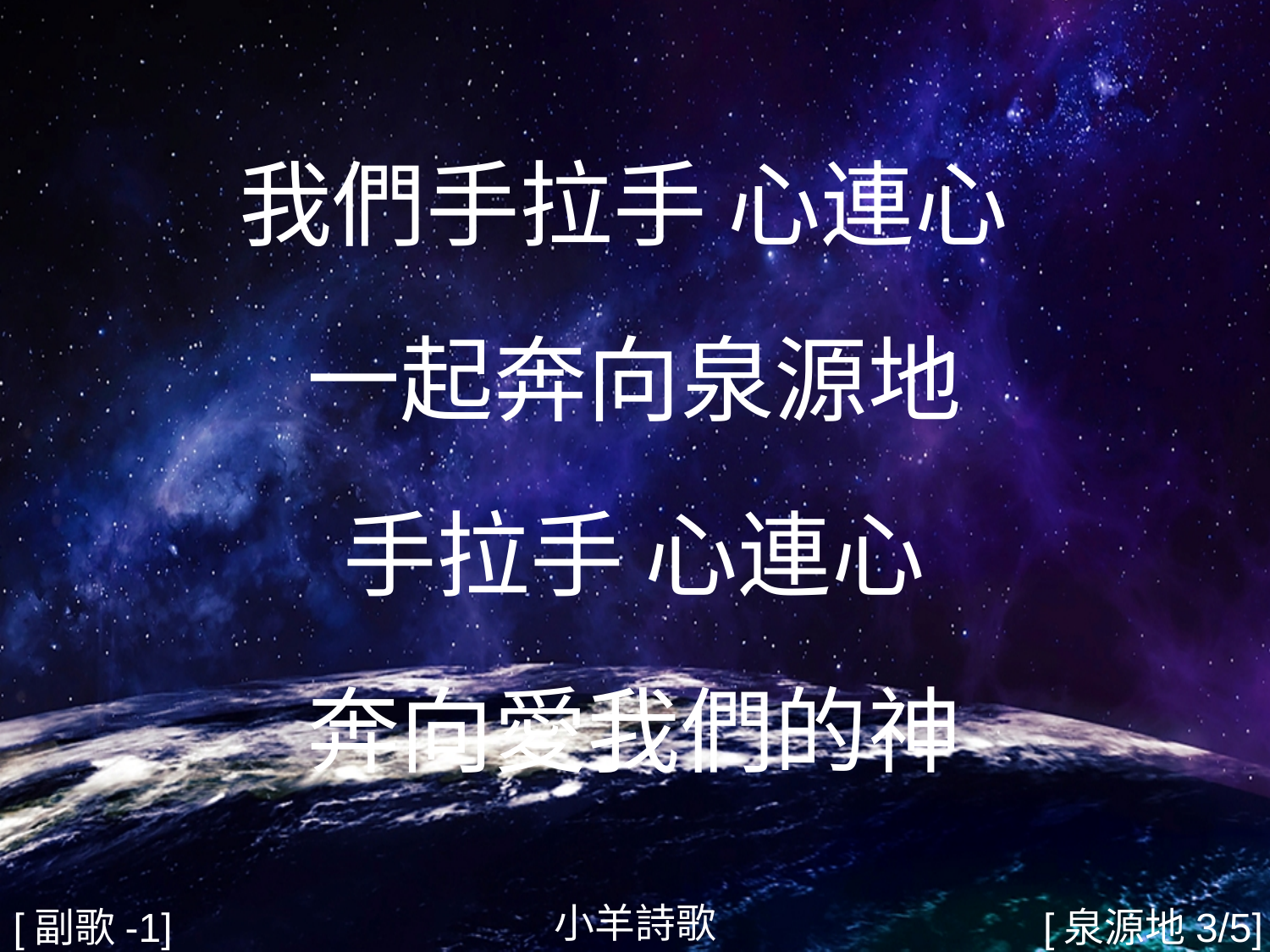

我們手拉手 心連心

一起奔向泉源地

手拉手 心連心

奔向愛我們的神
#

小羊詩歌
[副歌-1]
[泉源地3/5]